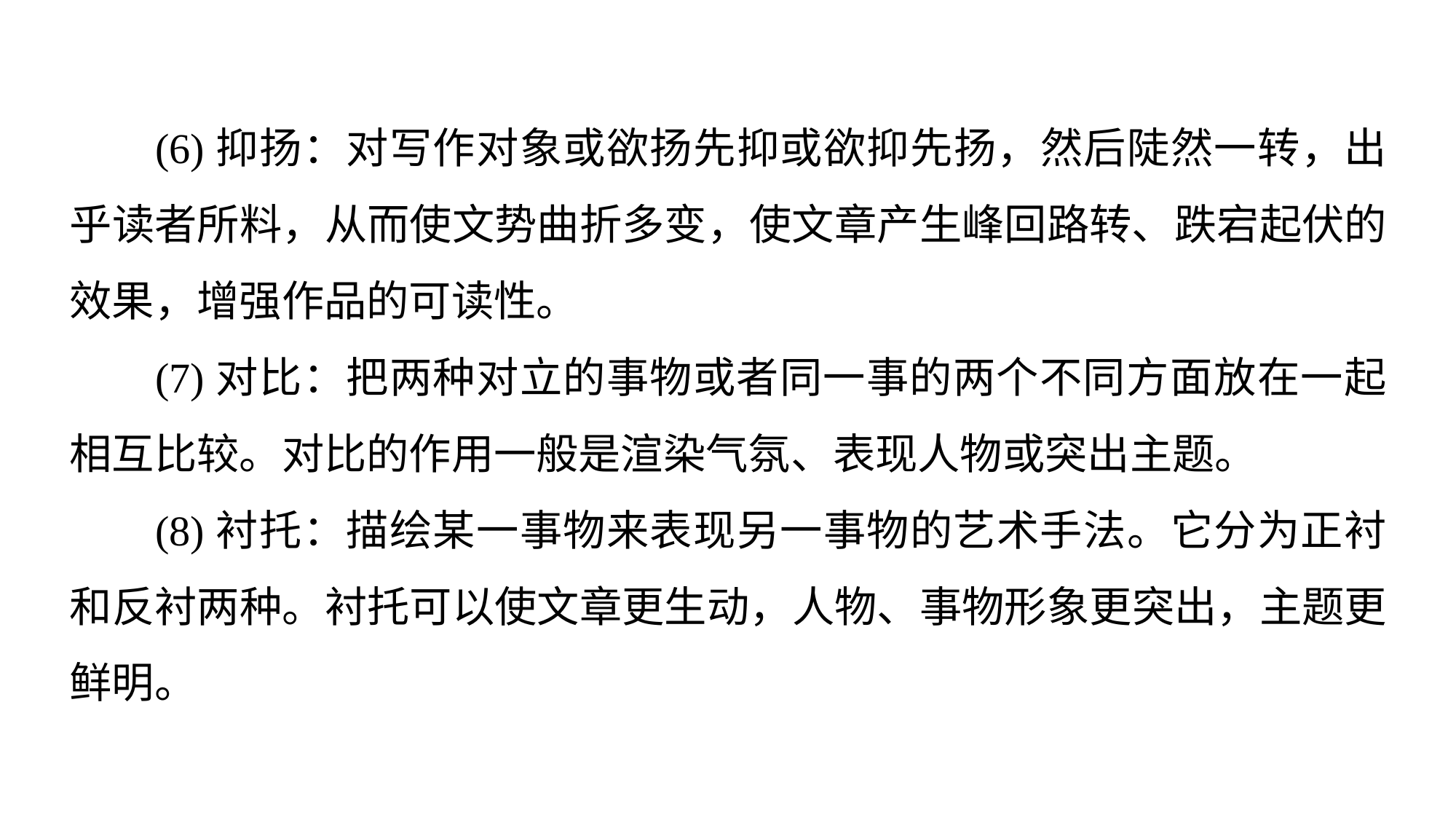

(6)抑扬：对写作对象或欲扬先抑或欲抑先扬，然后陡然一转，出乎读者所料，从而使文势曲折多变，使文章产生峰回路转、跌宕起伏的效果，增强作品的可读性。
(7)对比：把两种对立的事物或者同一事的两个不同方面放在一起相互比较。对比的作用一般是渲染气氛、表现人物或突出主题。
(8)衬托：描绘某一事物来表现另一事物的艺术手法。它分为正衬和反衬两种。衬托可以使文章更生动，人物、事物形象更突出，主题更鲜明。